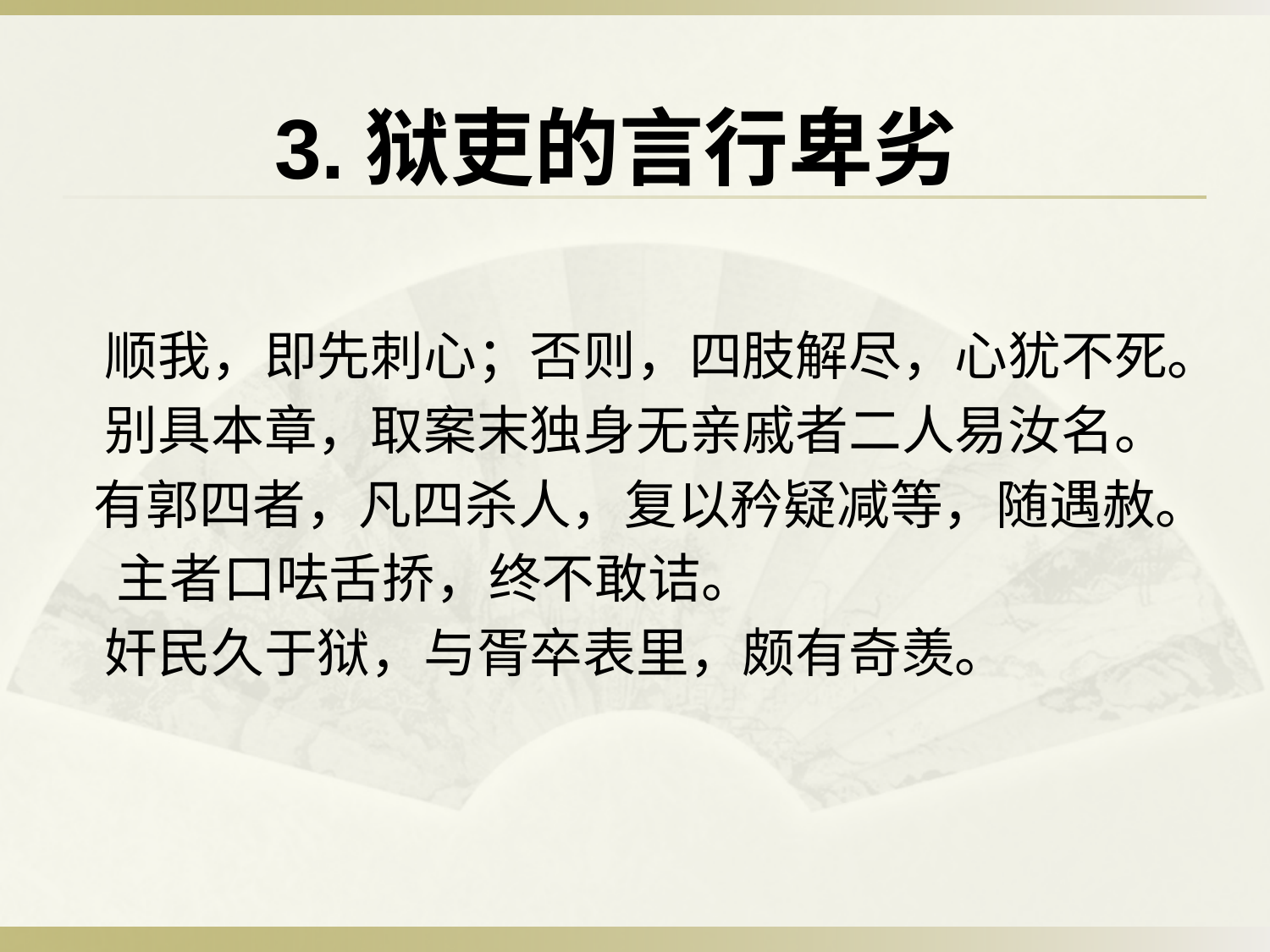

# 3.狱吏的言行卑劣
   顺我，即先刺心；否则，四肢解尽，心犹不死。
   别具本章，取案末独身无亲戚者二人易汝名。
  有郭四者，凡四杀人，复以矜疑减等，随遇赦。
    主者口呿舌挢，终不敢诘。
   奸民久于狱，与胥卒表里，颇有奇羡。